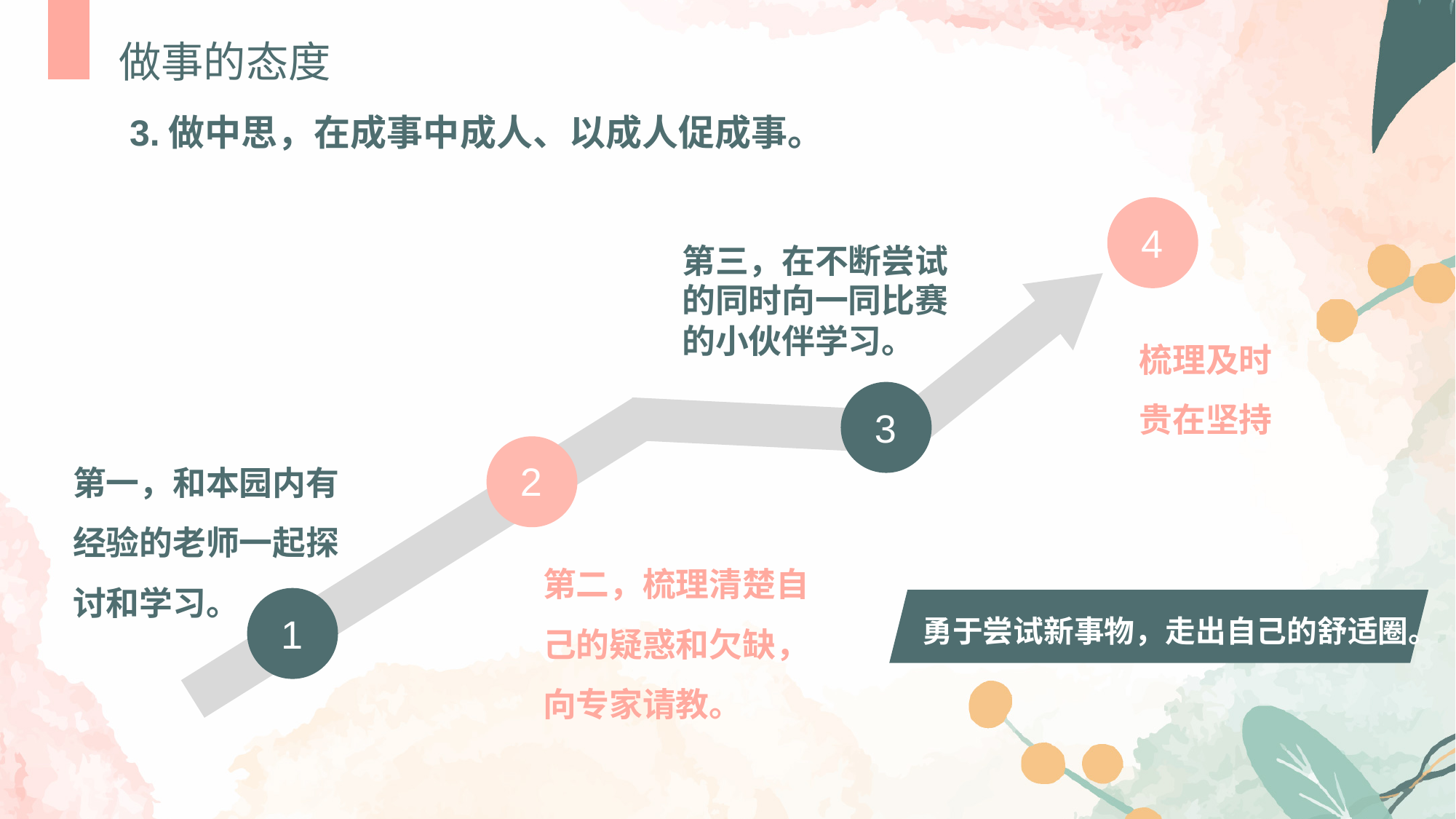

做事的态度
3.做中思，在成事中成人、以成人促成事。

4
第三，在不断尝试的同时向一同比赛的小伙伴学习。
梳理及时
贵在坚持

3

2
第一，和本园内有经验的老师一起探讨和学习。
第二，梳理清楚自己的疑惑和欠缺，向专家请教。

1

勇于尝试新事物，走出自己的舒适圈。